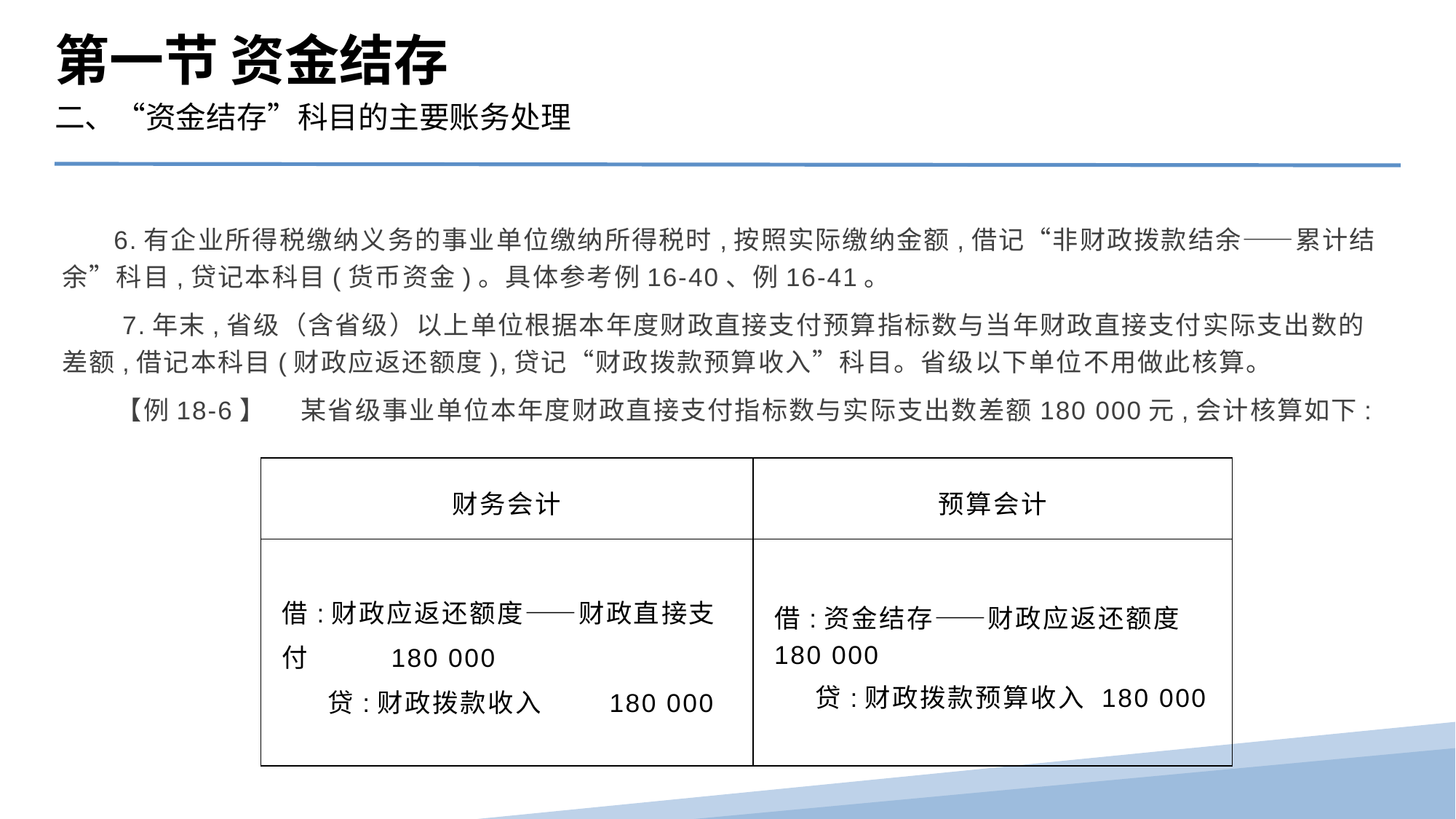

第一节 资金结存
二、“资金结存”科目的主要账务处理
      6.有企业所得税缴纳义务的事业单位缴纳所得税时,按照实际缴纳金额,借记“非财政拨款结余——累计结余”科目,贷记本科目(货币资金)。具体参考例16-40、例16-41。
　　7.年末,省级（含省级）以上单位根据本年度财政直接支付预算指标数与当年财政直接支付实际支出数的差额,借记本科目(财政应返还额度),贷记“财政拨款预算收入”科目。省级以下单位不用做此核算。
　　【例18-6】　 某省级事业单位本年度财政直接支付指标数与实际支出数差额180 000元,会计核算如下:
| 财务会计 | 预算会计 |
| --- | --- |
| 借:财政应返还额度——财政直接支付 180 000 贷:财政拨款收入 180 000 | 借:资金结存——财政应返还额度 180 000 贷:财政拨款预算收入 180 000 |